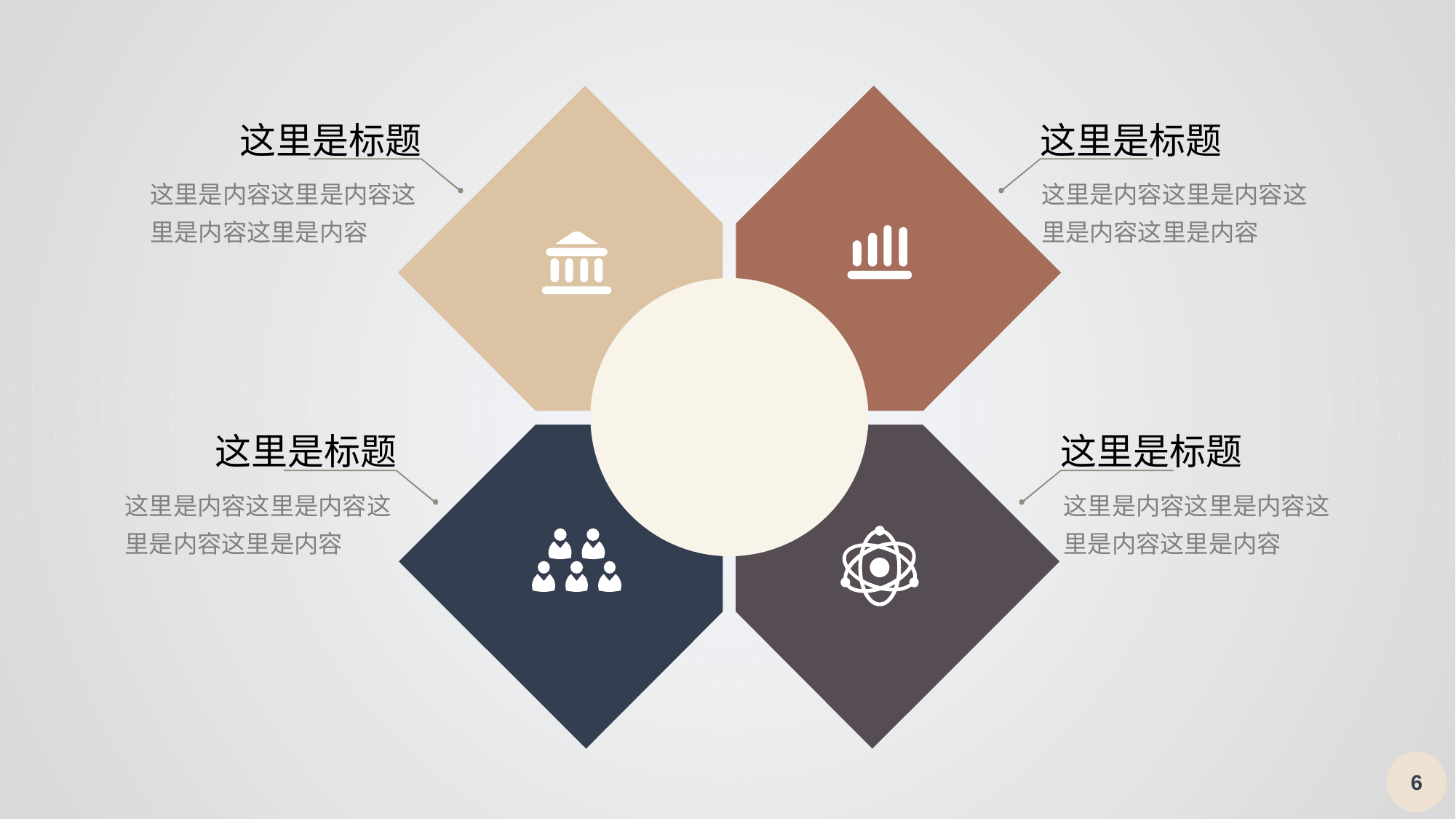

这里是标题

这里是内容这里是内容这里是内容这里是内容
这里是标题

这里是内容这里是内容这里是内容这里是内容

这里是标题

这里是内容这里是内容这里是内容这里是内容
这里是标题

这里是内容这里是内容这里是内容这里是内容